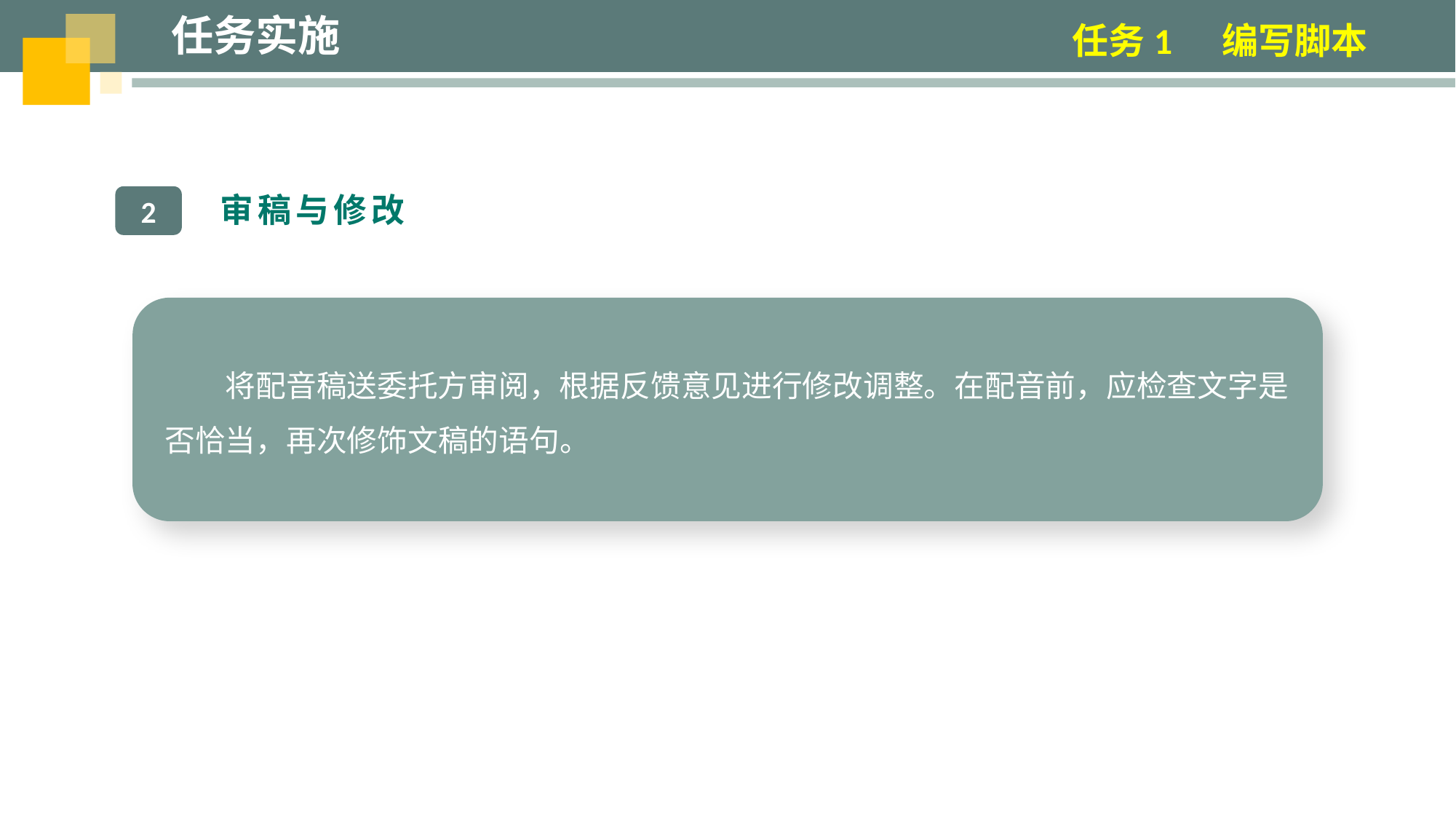

任务实施

任务1     编写脚本
审稿与修改
2

将配音稿送委托方审阅，根据反馈意见进行修改调整。在配音前，应检查文字是否恰当，再次修饰文稿的语句。